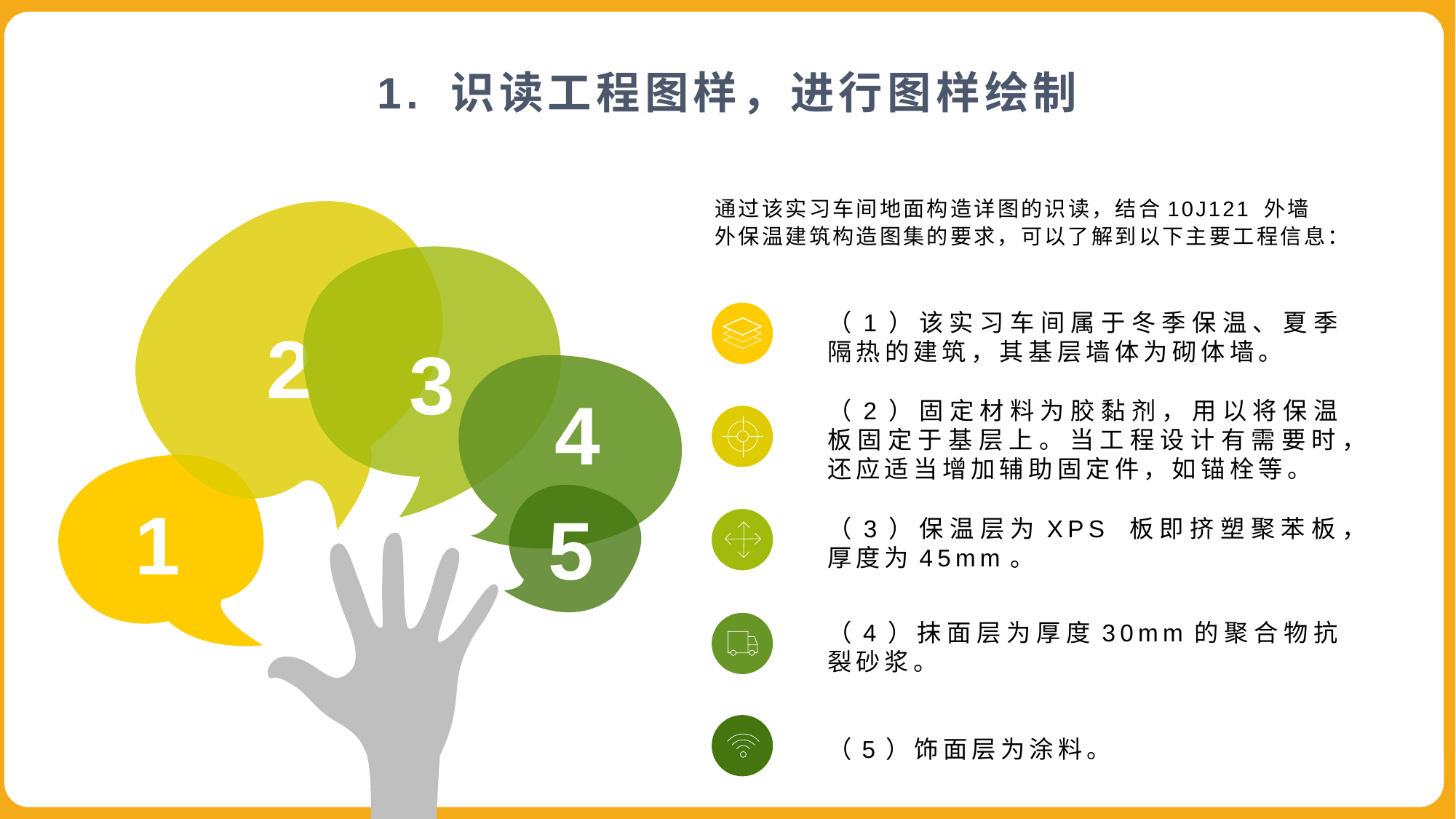

1. 识读工程图样，进行图样绘制
通过该实习车间地面构造详图的识读，结合10J121 外墙外保温建筑构造图集的要求，可以了解到以下主要工程信息：

（1）该实习车间属于冬季保温、夏季隔热的建筑，其基层墙体为砌体墙。

2
3

4
（2）固定材料为胶黏剂，用以将保温板固定于基层上。当工程设计有需要时，还应适当增加辅助固定件，如锚栓等。

1
5
（3）保温层为XPS 板即挤塑聚苯板，厚度为45mm。

（4）抹面层为厚度30mm的聚合物抗裂砂浆。

（5）饰面层为涂料。